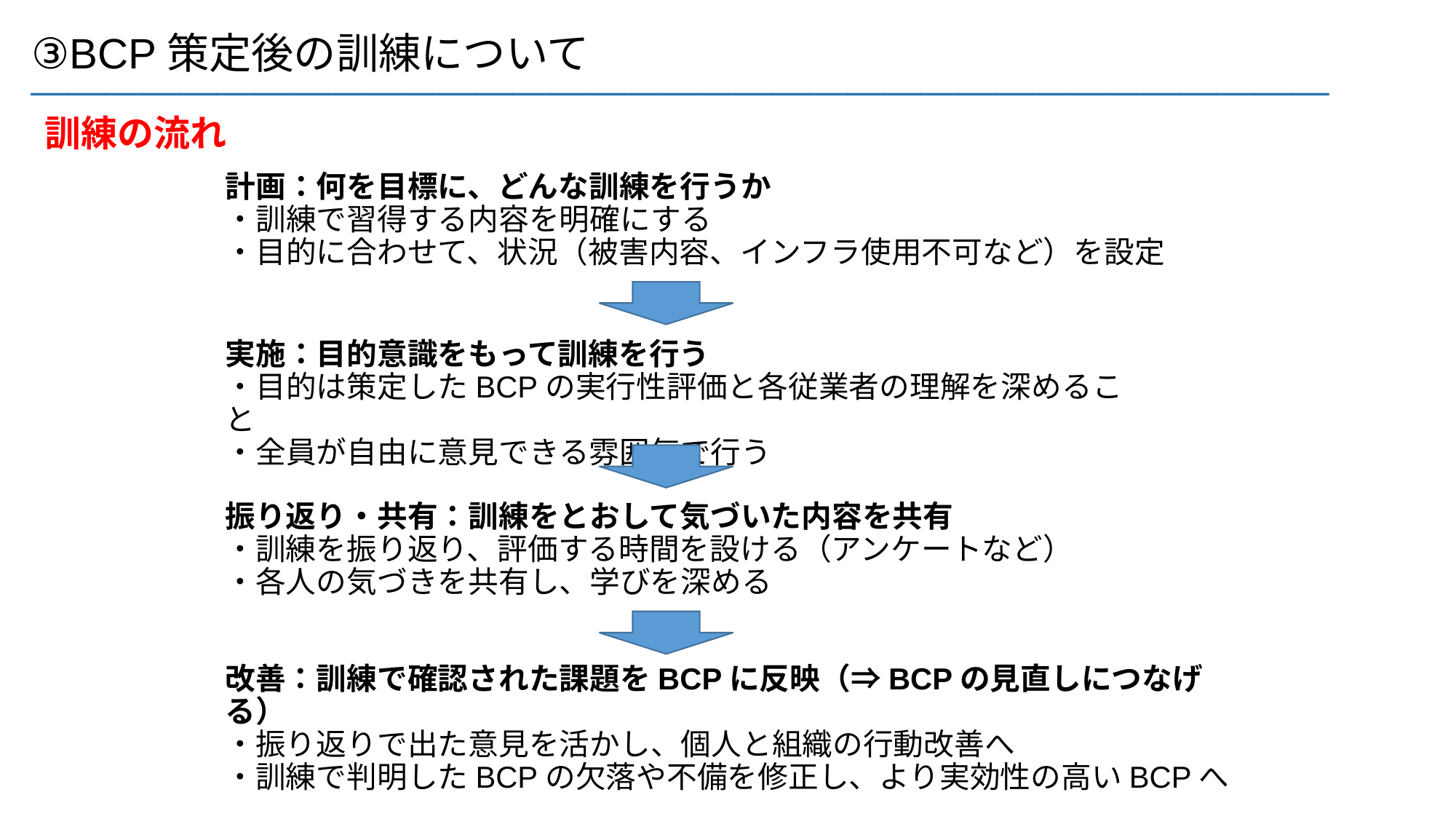

___________________________________
③BCP策定後の訓練について
訓練の流れ
計画：何を目標に、どんな訓練を行うか
・訓練で習得する内容を明確にする
・目的に合わせて、状況（被害内容、インフラ使用不可など）を設定

実施：目的意識をもって訓練を行う
・目的は策定したBCPの実行性評価と各従業者の理解を深めること
・全員が自由に意見できる雰囲気で行う

振り返り・共有：訓練をとおして気づいた内容を共有
・訓練を振り返り、評価する時間を設ける（アンケートなど）
・各人の気づきを共有し、学びを深める

改善：訓練で確認された課題をBCPに反映（⇒BCPの見直しにつなげる）
・振り返りで出た意見を活かし、個人と組織の行動改善へ
・訓練で判明したBCPの欠落や不備を修正し、より実効性の高いBCPへ